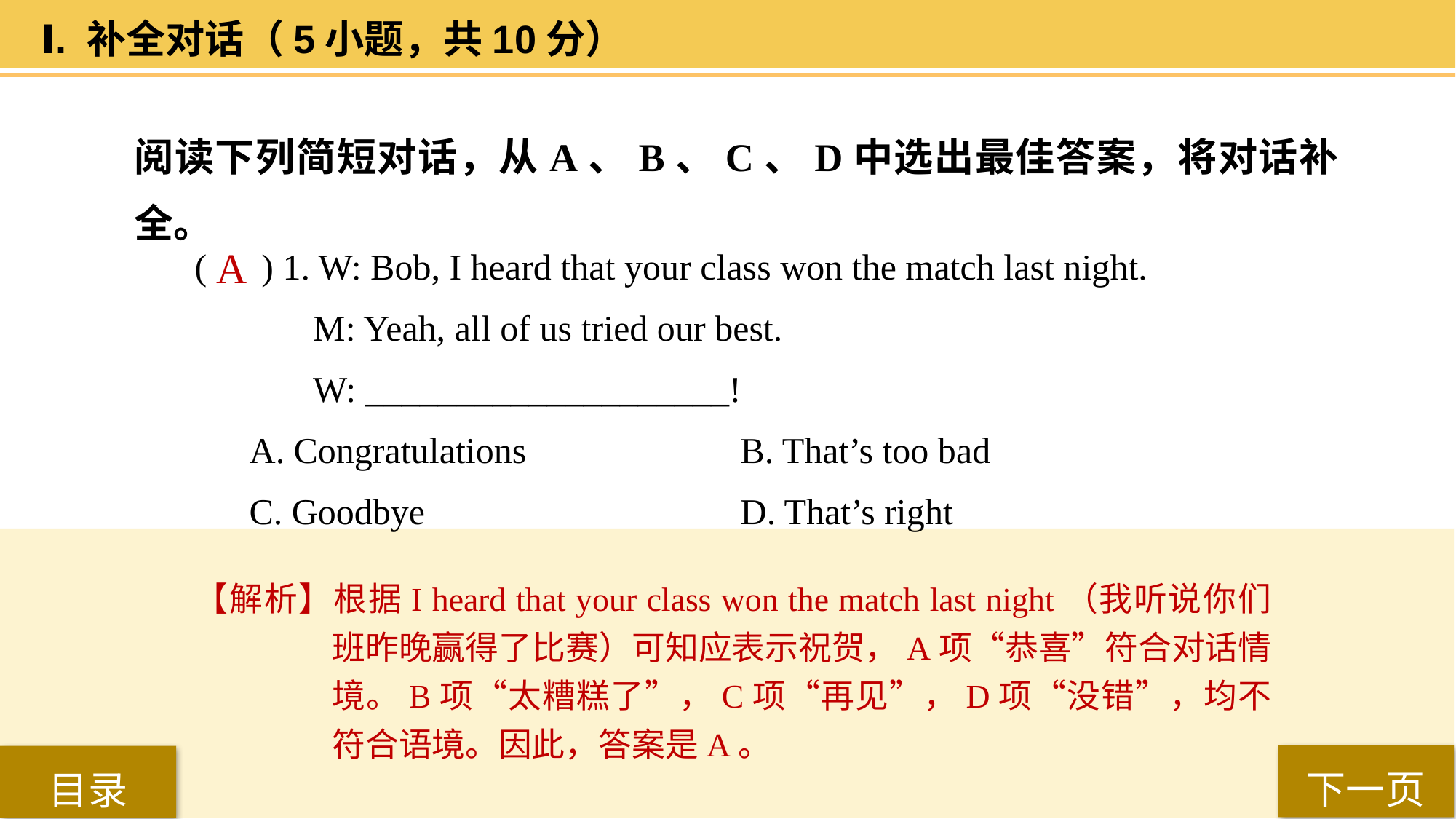

Ⅰ. 补全对话（5小题，共10分）
阅读下列简短对话，从A、B、C、D中选出最佳答案，将对话补全。
(      ) 1. W: Bob, I heard that your class won the match last night.
 M: Yeah, all of us tried our best.
 W: ____________________!
A. Congratulations 		B. That’s too bad
C. Goodbye 			D. That’s right
 A
【解析】根据I heard that your class won the match last night（我听说你们班昨晚赢得了比赛）可知应表示祝贺，A项“恭喜”符合对话情境。B项“太糟糕了”，C项“再见”，D项“没错”，均不符合语境。因此，答案是A。